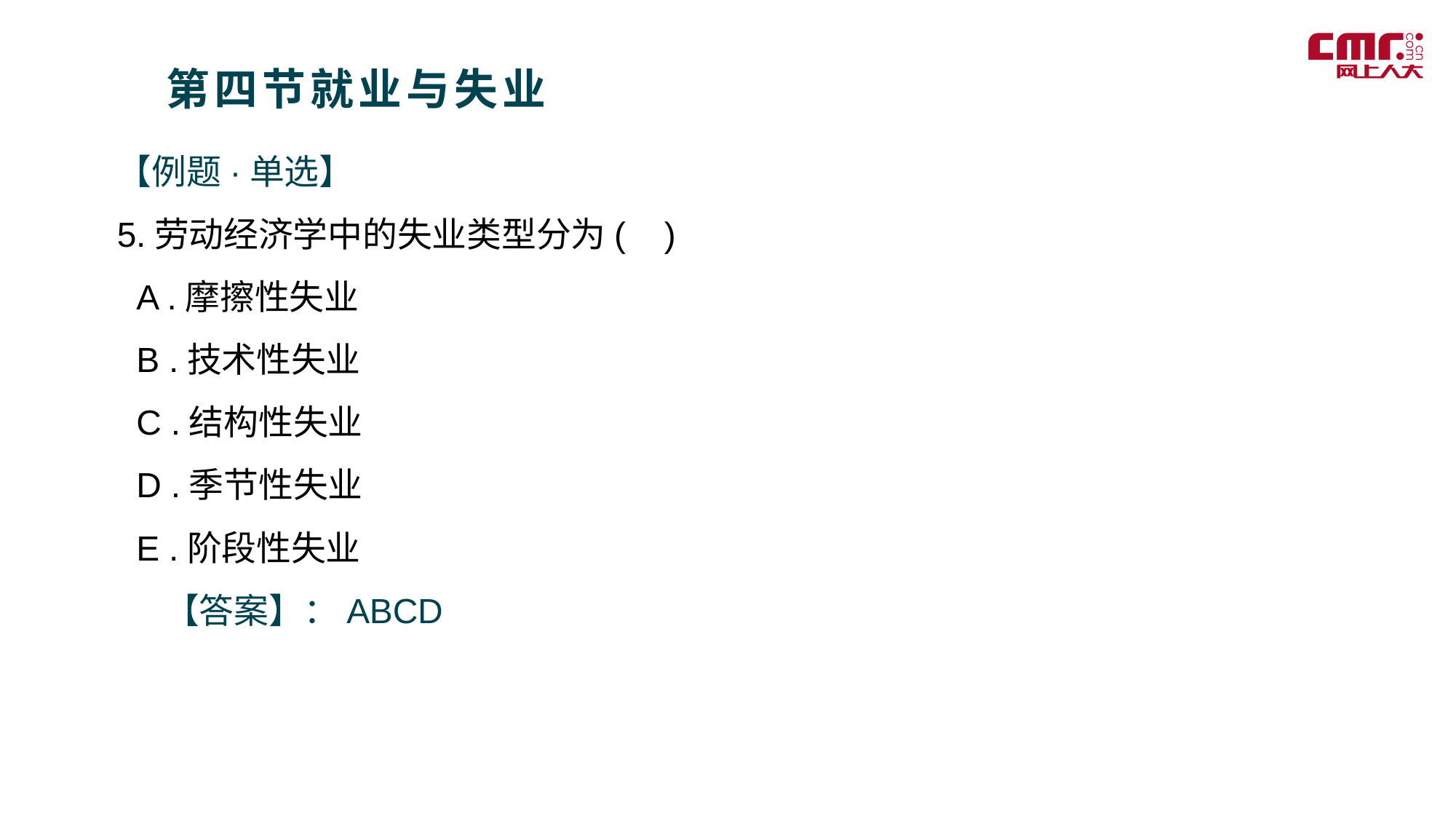

第四节就业与失业
【例题·单选】
5.劳动经济学中的失业类型分为(    )
  A .摩擦性失业
  B .技术性失业
  C .结构性失业
  D .季节性失业
  E .阶段性失业
     【答案】：ABCD